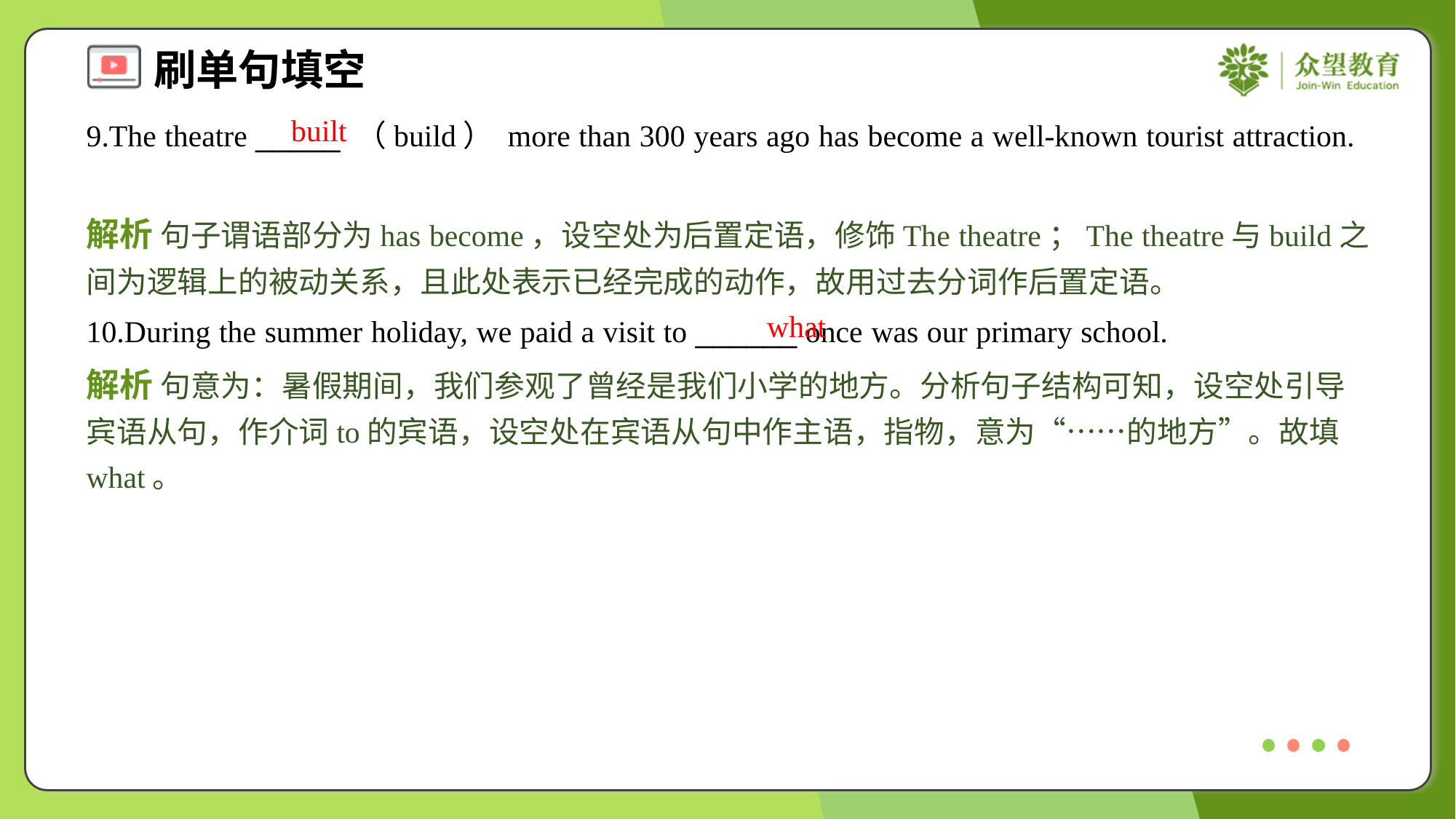

built
9.The theatre _____ （build） more than 300 years ago has become a well-known tourist attraction.
解析 句子谓语部分为has become，设空处为后置定语，修饰The theatre；The theatre与build之间为逻辑上的被动关系，且此处表示已经完成的动作，故用过去分词作后置定语。
what
10.During the summer holiday, we paid a visit to ______ once was our primary school.
解析 句意为：暑假期间，我们参观了曾经是我们小学的地方。分析句子结构可知，设空处引导宾语从句，作介词to的宾语，设空处在宾语从句中作主语，指物，意为“……的地方”。故填what。